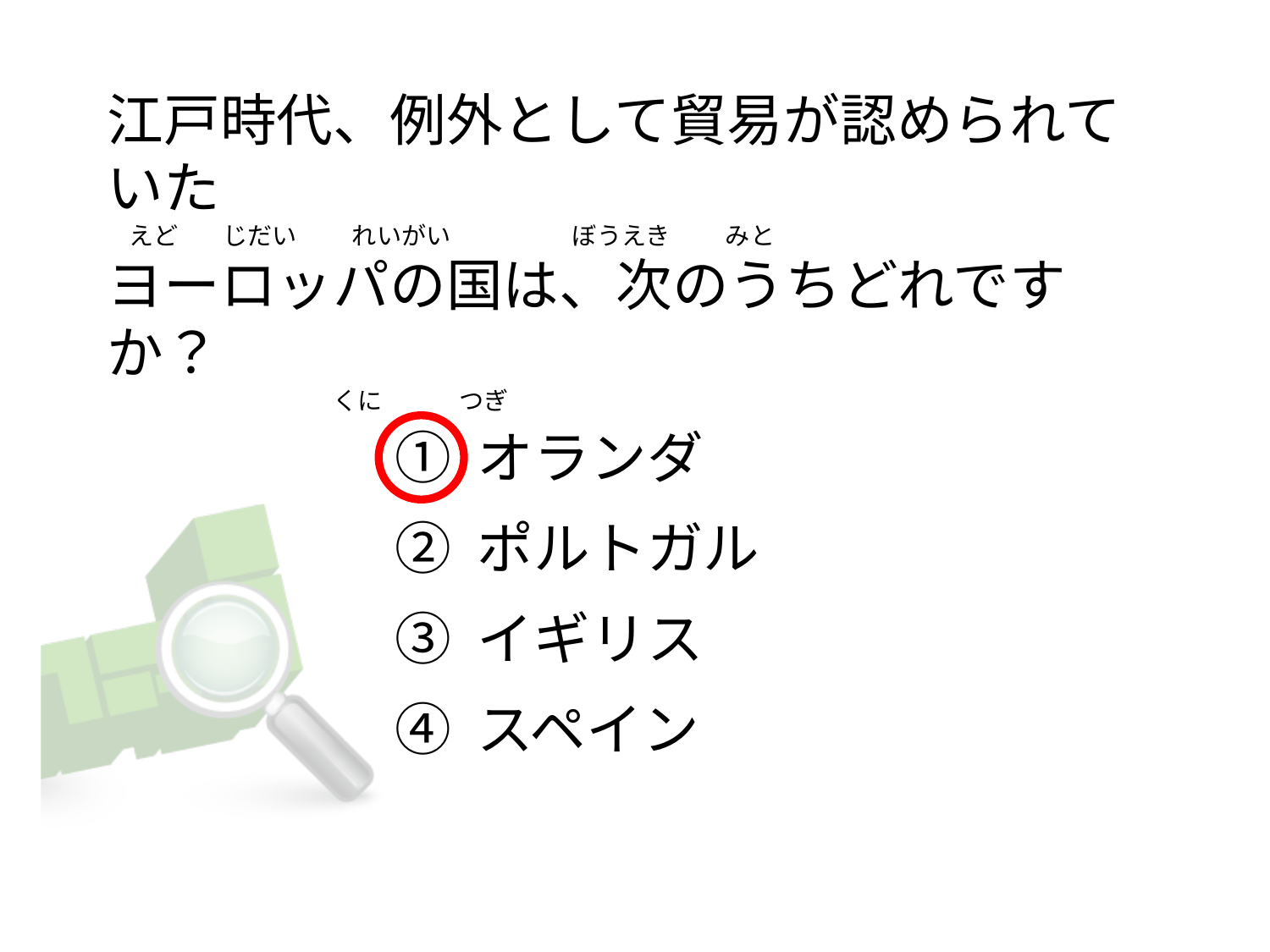

# 江戸時代、例外として貿易が認められていた     えど        じだい          れいがい                      ぼうえき          みと ヨーロッパの国は、次のうちどれですか？                                              くに              つぎ

① オランダ
② ポルトガル
③ イギリス
④ スペイン